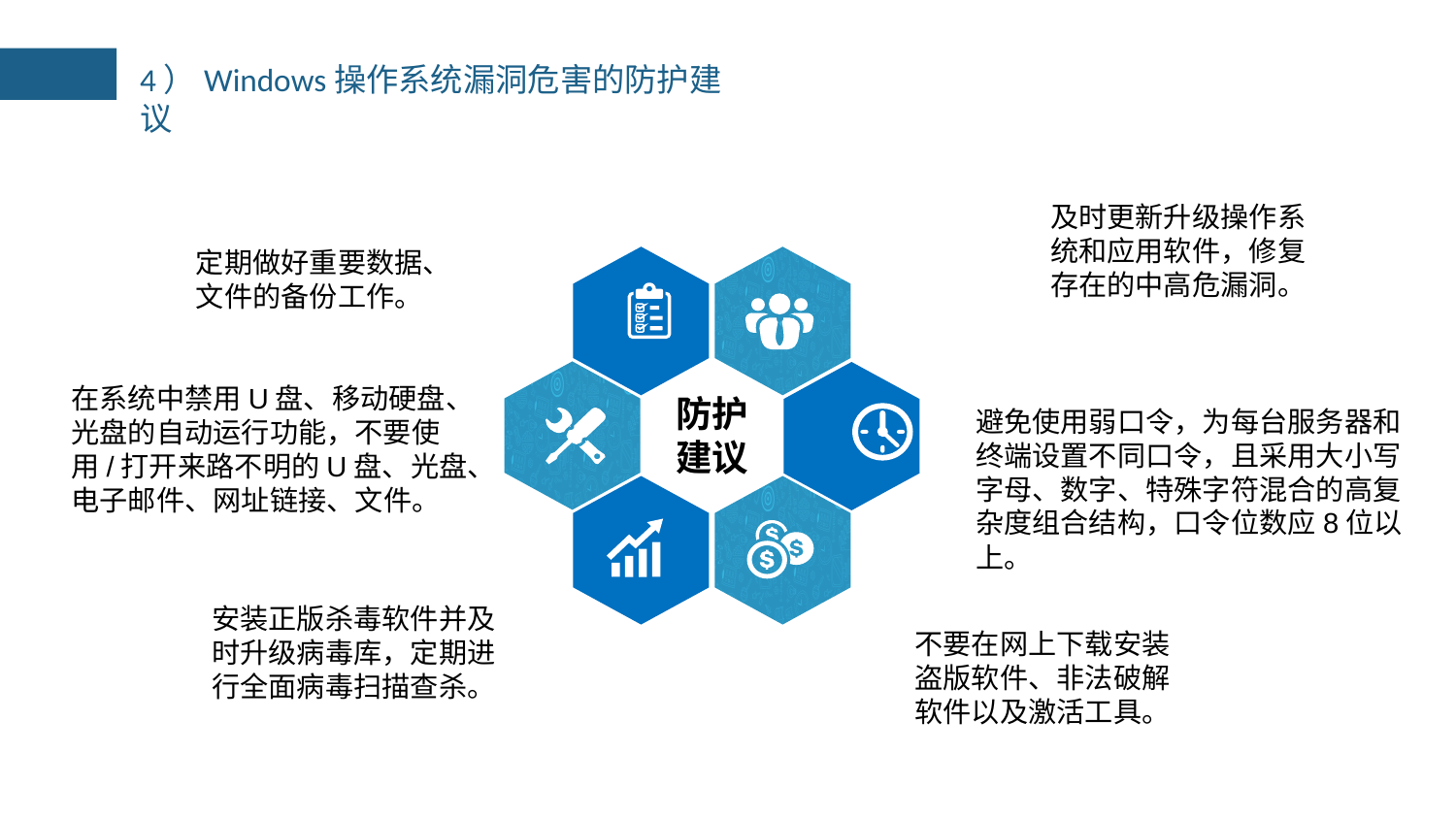

4）Windows操作系统漏洞危害的防护建议
及时更新升级操作系统和应用软件，修复存在的中高危漏洞。
定期做好重要数据、文件的备份工作。

在系统中禁用U盘、移动硬盘、光盘的自动运行功能，不要使用/打开来路不明的U盘、光盘、电子邮件、网址链接、文件。
防护
建议
避免使用弱口令，为每台服务器和终端设置不同口令，且采用大小写字母、数字、特殊字符混合的高复杂度组合结构，口令位数应8位以上。

安装正版杀毒软件并及时升级病毒库，定期进行全面病毒扫描查杀。
不要在网上下载安装盗版软件、非法破解软件以及激活工具。